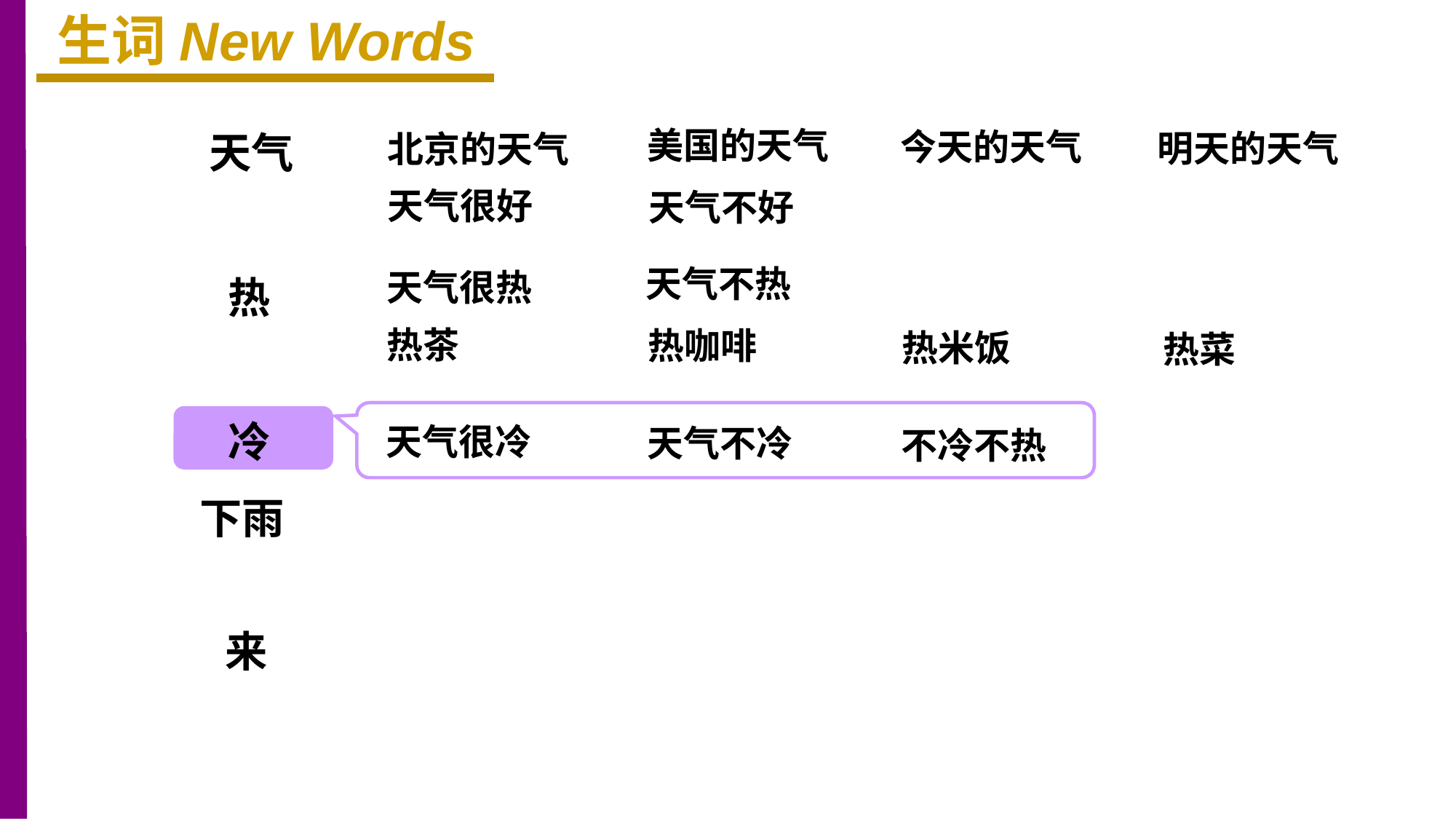

生词New Words
美国的天气
今天的天气
明天的天气
天气
北京的天气
天气很好
天气不好
天气不热
天气很热
热
热茶
热咖啡
热米饭
热菜

冷
天气很冷
天气不冷
不冷不热
下雨
来